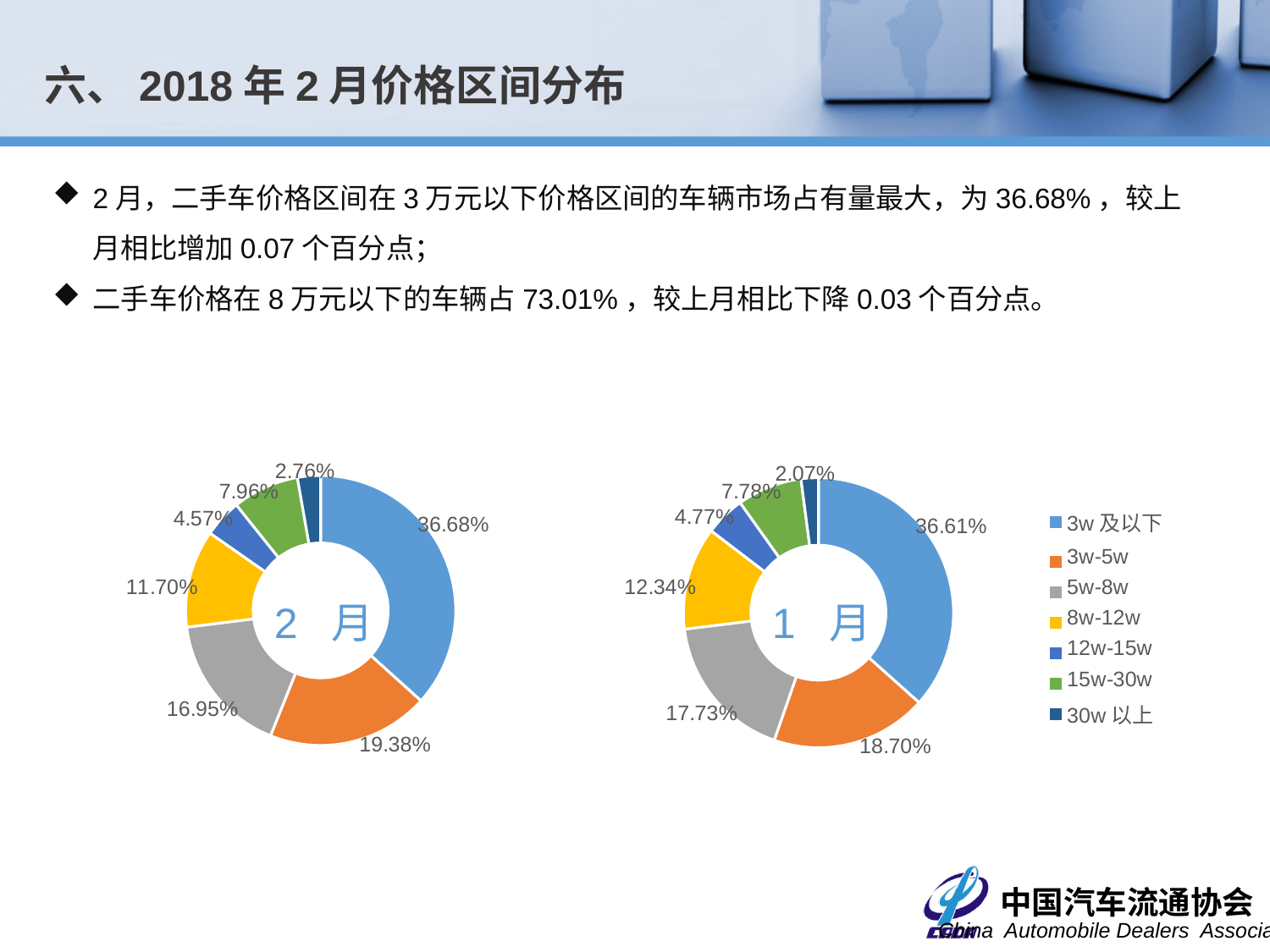

六、2018年2月价格区间分布
2月，二手车价格区间在3万元以下价格区间的车辆市场占有量最大，为36.68%，较上月相比增加0.07个百分点；
二手车价格在8万元以下的车辆占73.01%，较上月相比下降0.03个百分点。

### Chart

| Category | 比例 |
|---|---|
| 3w及以下 | 0.36676617402368605 |
| 3w-5w | 0.19384359400998336 |
| 5w-8w | 0.16948468239209166 |
| 8w-12w | 0.11698639522364686 |
| 12w-15w | 0.045671429969658416 |
| 15w-30w | 0.07960996378584712 |
| 30w以上 | 0.027637760595086627 |

### Chart

| Category | 比例 |
|---|---|
| 3w及以下 | 0.36610000000000004 |
| 3w-5w | 0.18700000000000003 |
| 5w-8w | 0.1773 |
| 8w-12w | 0.12340000000000001 |
| 12w-15w | 0.0477 |
| 15w-30w | 0.07780000000000001 |
| 30w以上 | 0.0207 |